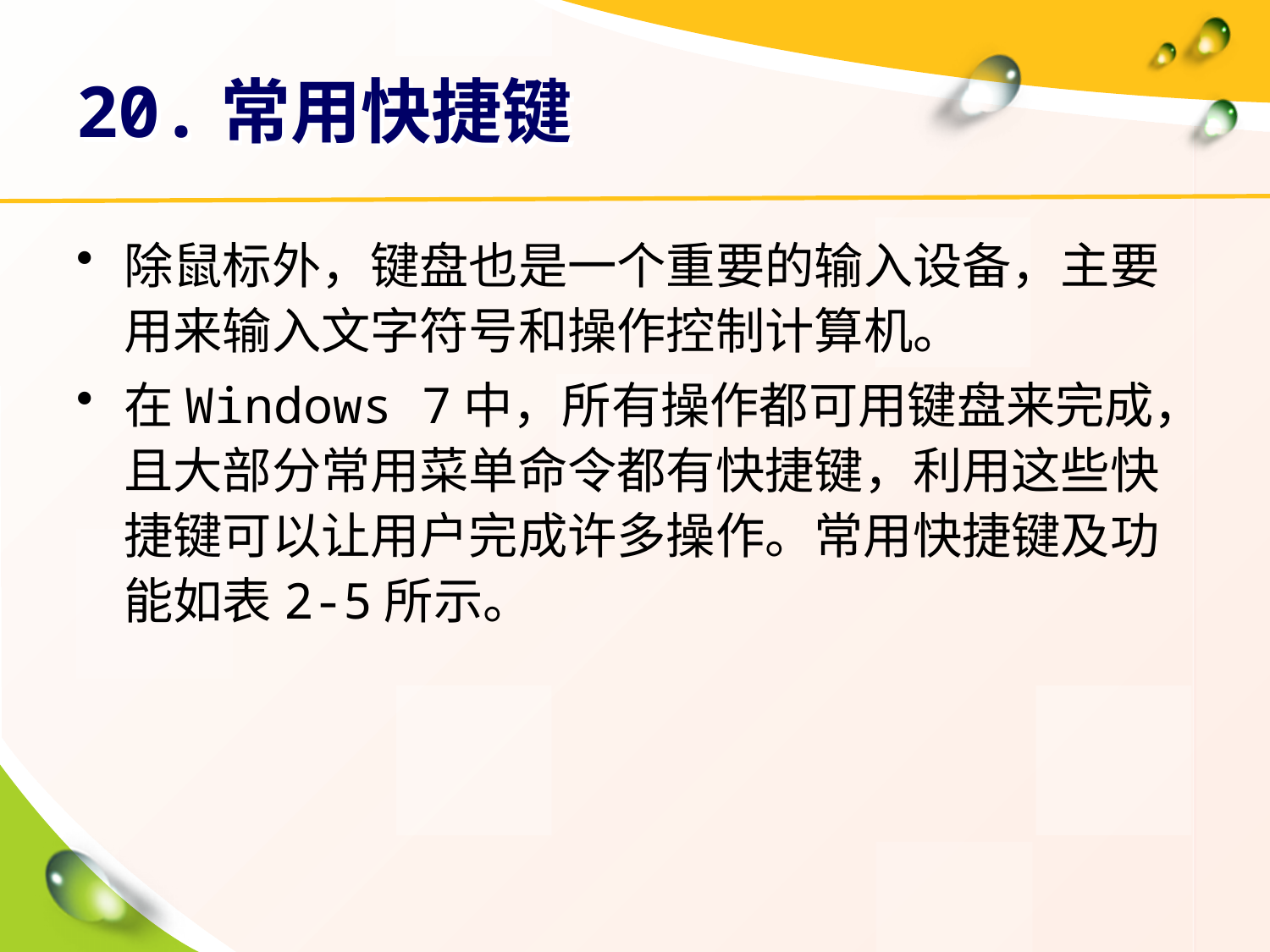

# 20.常用快捷键
除鼠标外，键盘也是一个重要的输入设备，主要用来输入文字符号和操作控制计算机。
在Windows 7中，所有操作都可用键盘来完成，且大部分常用菜单命令都有快捷键，利用这些快捷键可以让用户完成许多操作。常用快捷键及功能如表2-5所示。